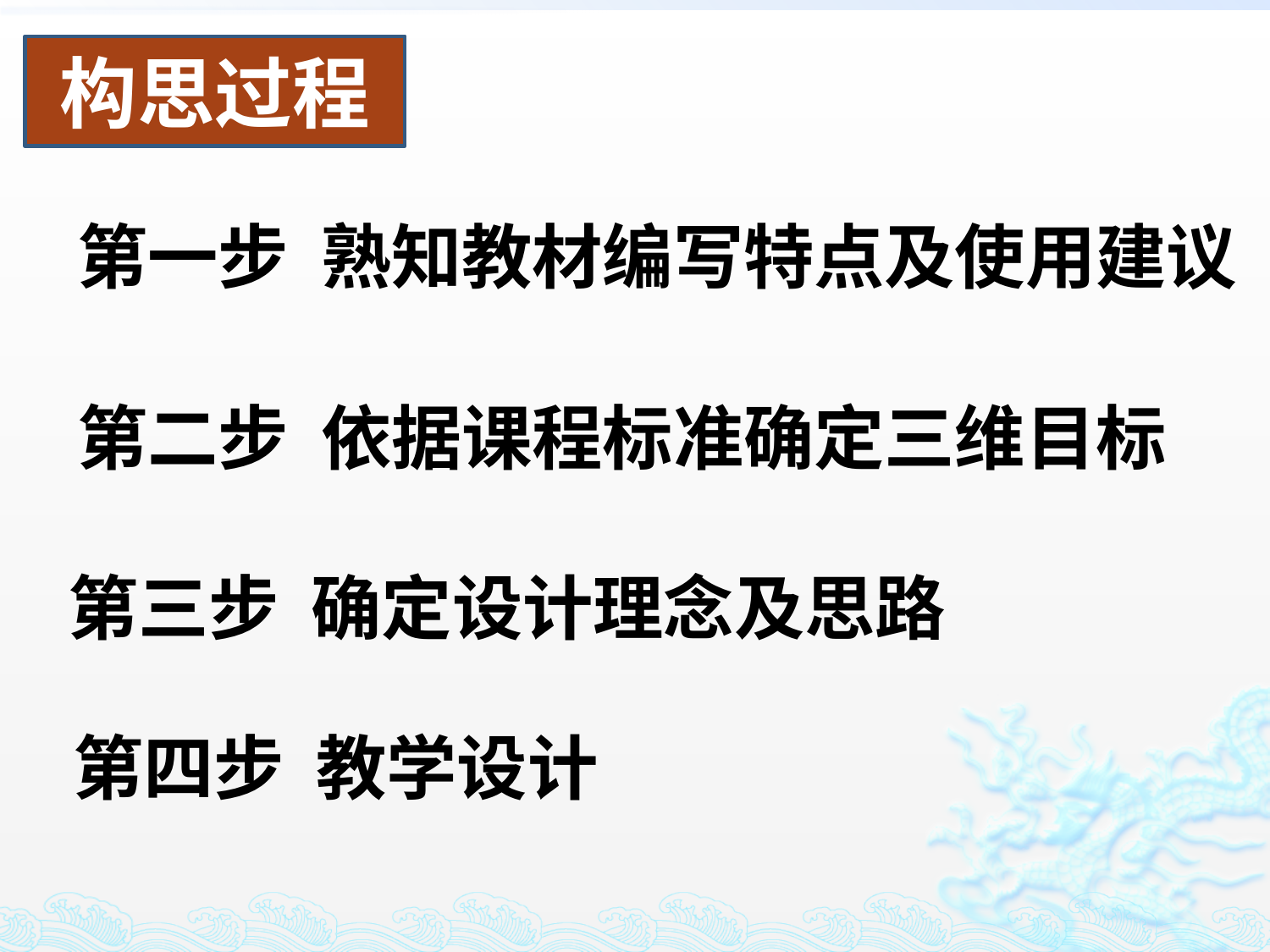

构思过程
第一步  熟知教材编写特点及使用建议
第二步  依据课程标准确定三维目标
第三步  确定设计理念及思路
第四步  教学设计